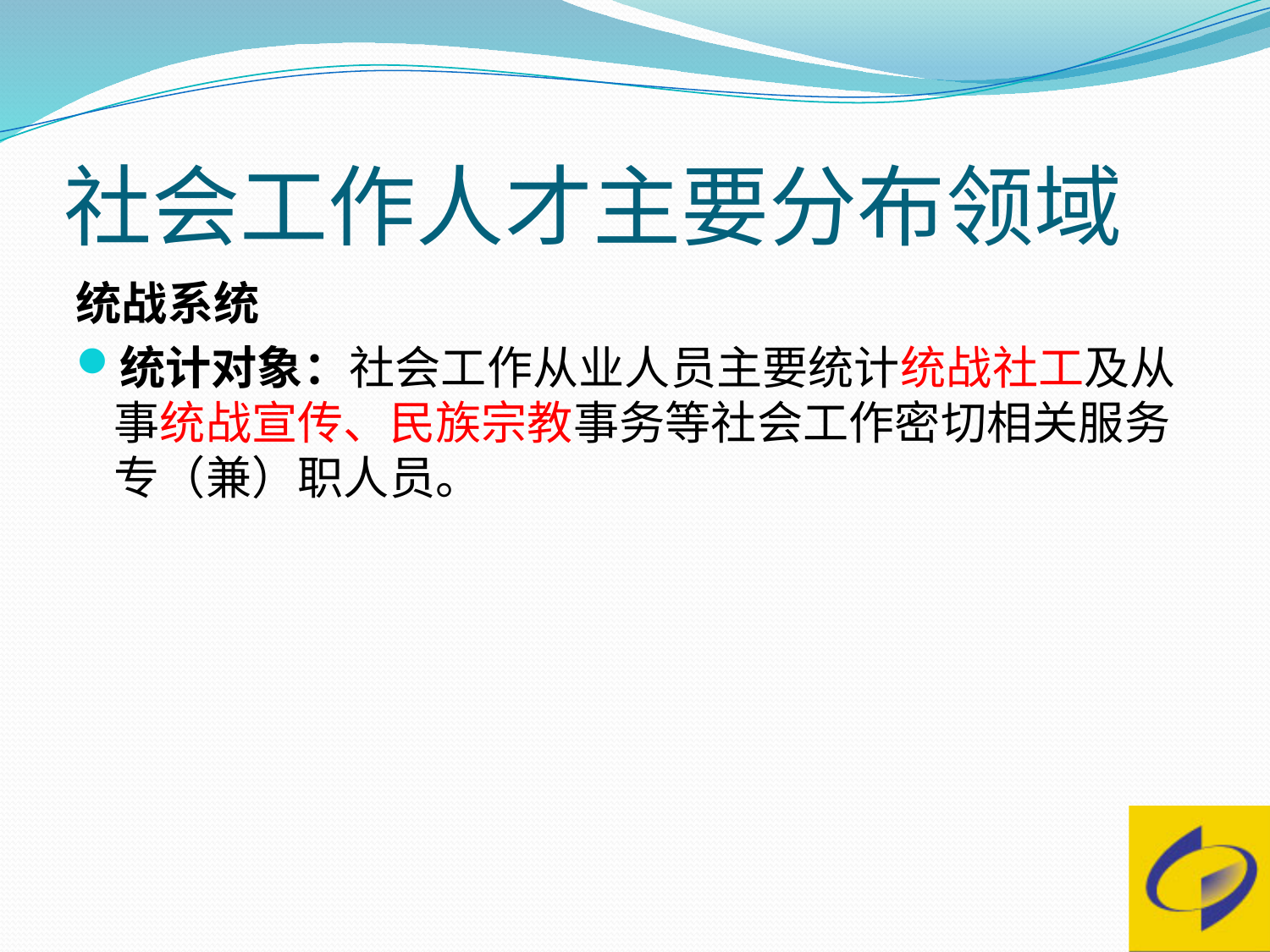

# 社会工作人才主要分布领域
统战系统
统计对象：社会工作从业人员主要统计统战社工及从事统战宣传、民族宗教事务等社会工作密切相关服务专（兼）职人员。